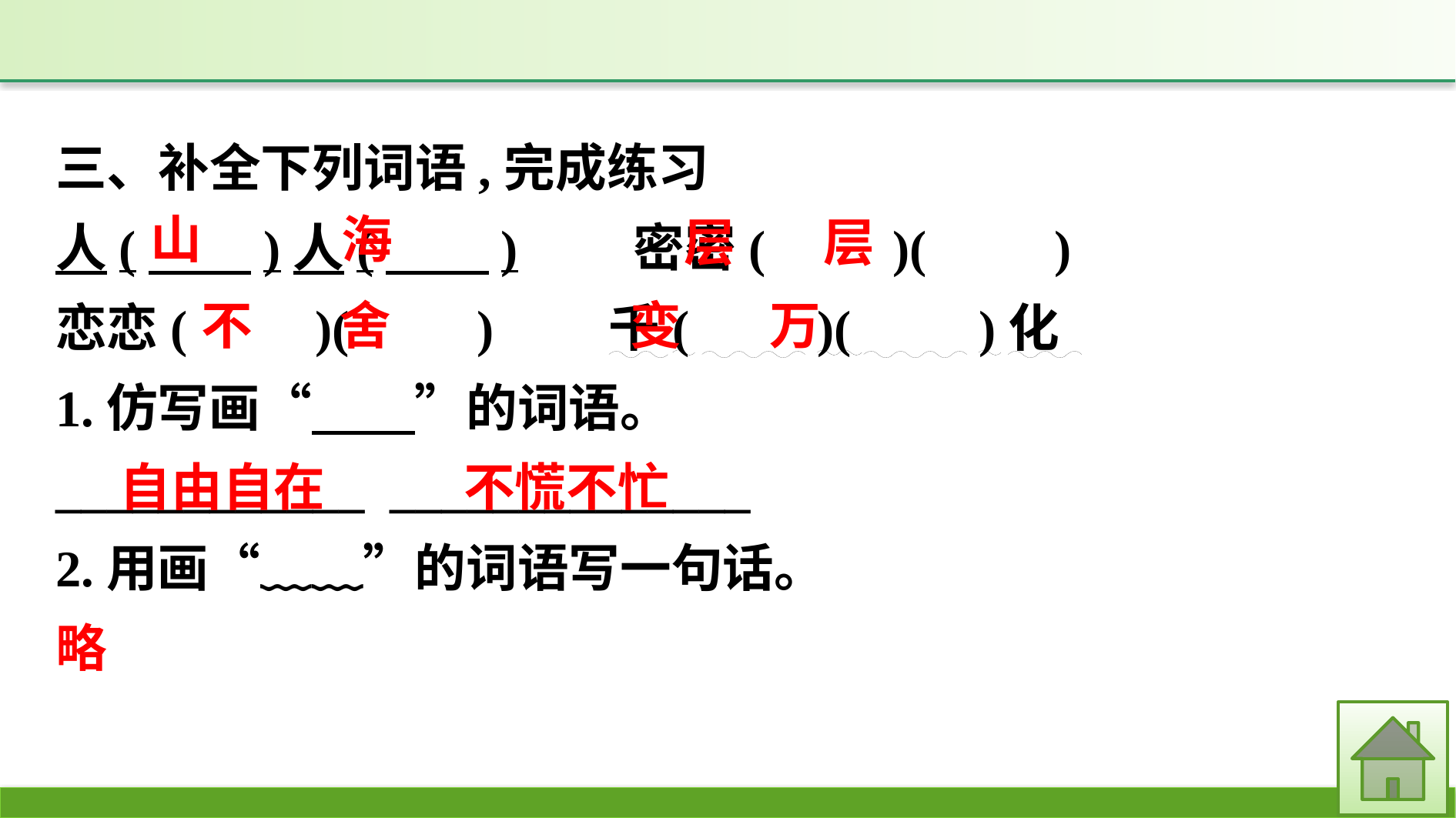

三、补全下列词语,完成练习
人(　　)人(　　)　　密密(　　)(　　)
恋恋(　　)(　　)　　千(　　)(　　)化
1.仿写画“　　”的词语。
____________  ______________
2.用画“﹏﹏”的词语写一句话。
略
海
山
层	  层
变	  万
不	  舍
自由自在　　   不慌不忙